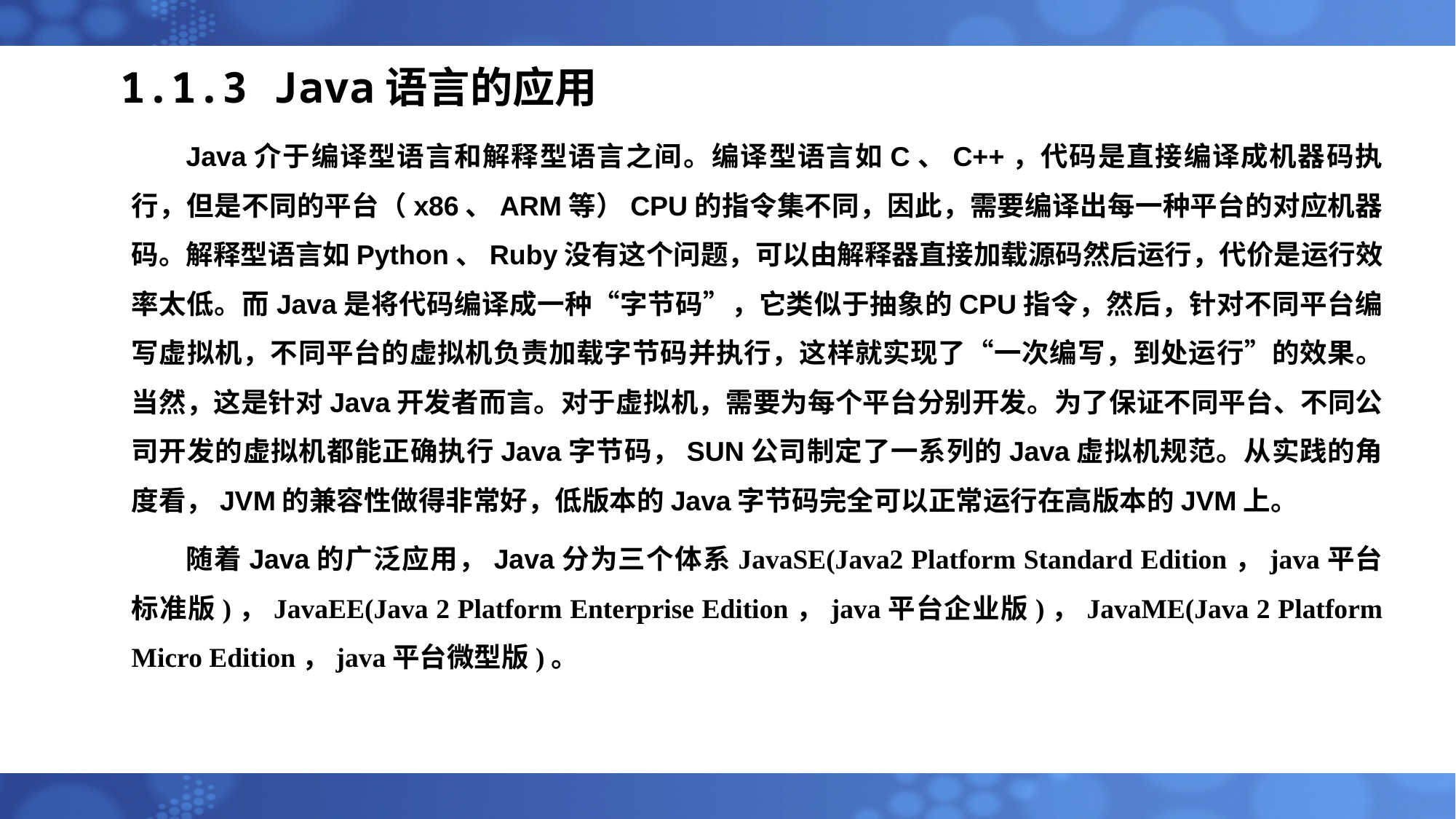

# 1.1.3 Java语言的应用
Java介于编译型语言和解释型语言之间。编译型语言如C、C++，代码是直接编译成机器码执行，但是不同的平台（x86、ARM等）CPU的指令集不同，因此，需要编译出每一种平台的对应机器码。解释型语言如Python、Ruby没有这个问题，可以由解释器直接加载源码然后运行，代价是运行效率太低。而Java是将代码编译成一种“字节码”，它类似于抽象的CPU指令，然后，针对不同平台编写虚拟机，不同平台的虚拟机负责加载字节码并执行，这样就实现了“一次编写，到处运行”的效果。当然，这是针对Java开发者而言。对于虚拟机，需要为每个平台分别开发。为了保证不同平台、不同公司开发的虚拟机都能正确执行Java字节码，SUN公司制定了一系列的Java虚拟机规范。从实践的角度看，JVM的兼容性做得非常好，低版本的Java字节码完全可以正常运行在高版本的JVM上。
随着Java的广泛应用，Java分为三个体系JavaSE(Java2 Platform Standard Edition，java平台标准版)，JavaEE(Java 2 Platform Enterprise Edition，java平台企业版)，JavaME(Java 2 Platform Micro Edition，java平台微型版)。